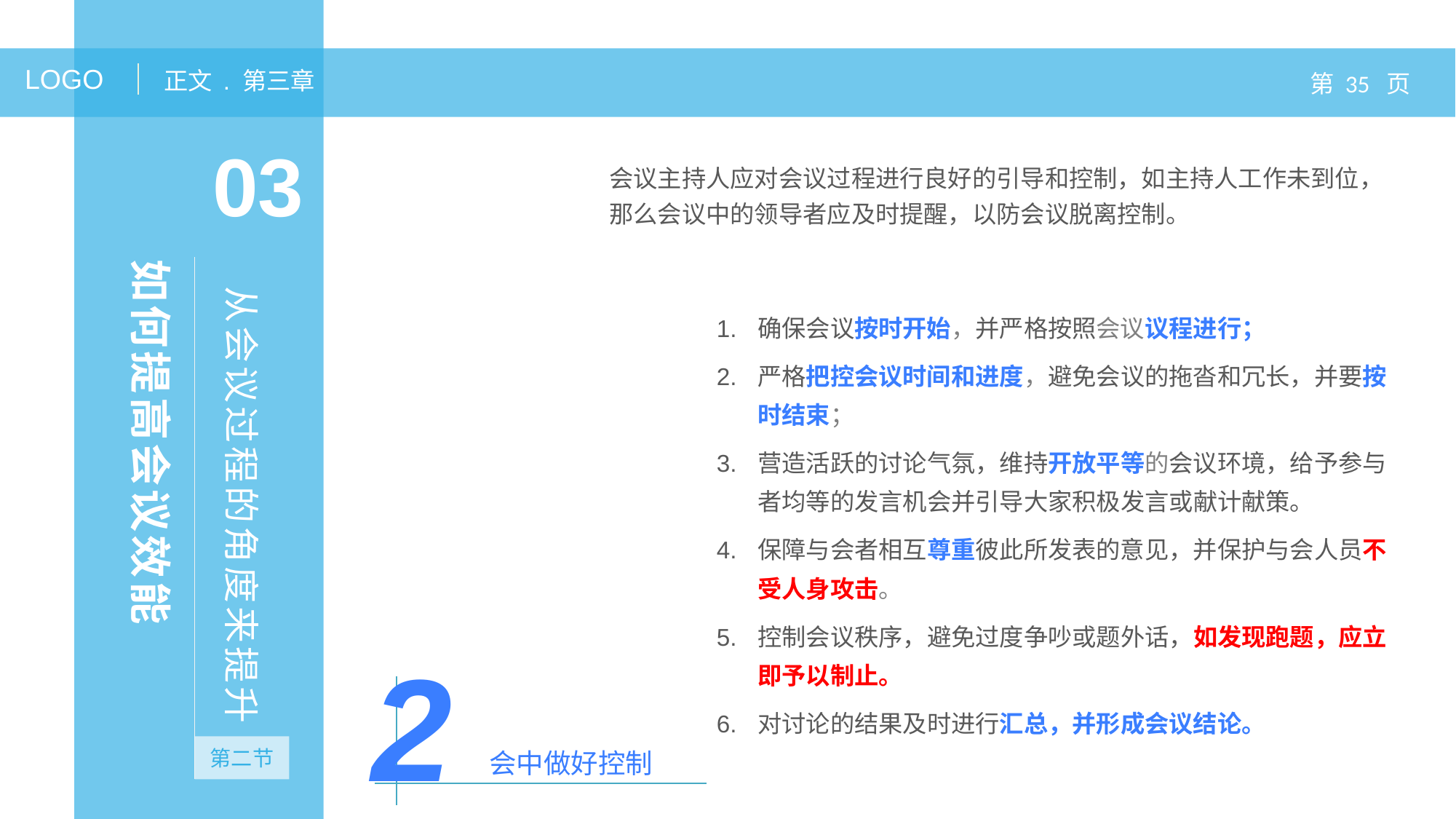

会议主持人应对会议过程进行良好的引导和控制，如主持人工作未到位，那么会议中的领导者应及时提醒，以防会议脱离控制。
确保会议按时开始，并严格按照会议议程进行；
严格把控会议时间和进度，避免会议的拖沓和冗长，并要按时结束；
营造活跃的讨论气氛，维持开放平等的会议环境，给予参与者均等的发言机会并引导大家积极发言或献计献策。
保障与会者相互尊重彼此所发表的意见，并保护与会人员不受人身攻击。
控制会议秩序，避免过度争吵或题外话，如发现跑题，应立即予以制止。
对讨论的结果及时进行汇总，并形成会议结论。
2
会中做好控制